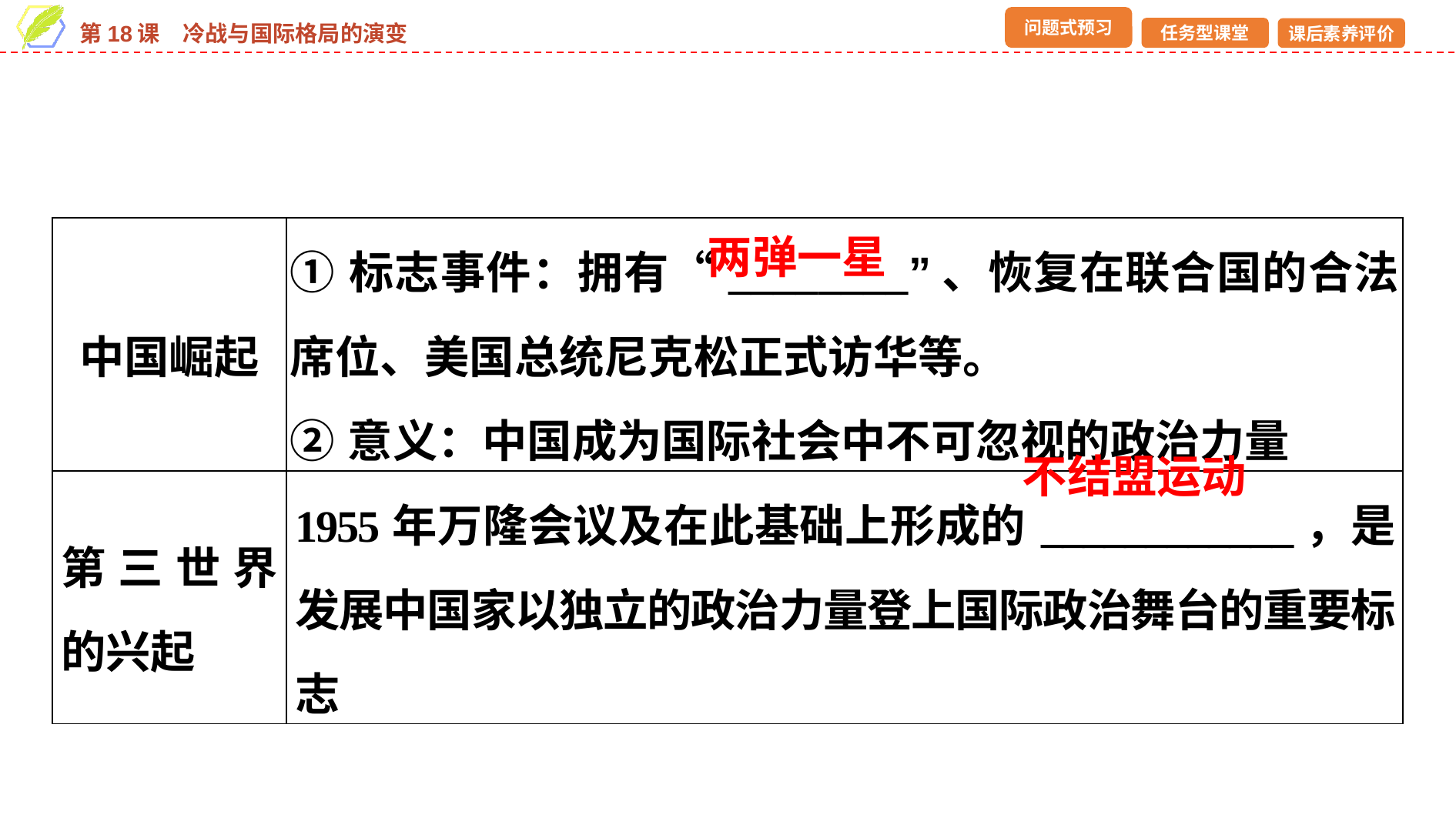

| 中国崛起 | ①标志事件：拥有“\_\_\_\_\_\_\_\_”、恢复在联合国的合法席位、美国总统尼克松正式访华等。 ②意义：中国成为国际社会中不可忽视的政治力量 |
| --- | --- |
| 第三世界的兴起 | 1955年万隆会议及在此基础上形成的\_\_\_\_\_\_\_\_\_\_\_\_，是发展中国家以独立的政治力量登上国际政治舞台的重要标志 |
两弹一星
不结盟运动